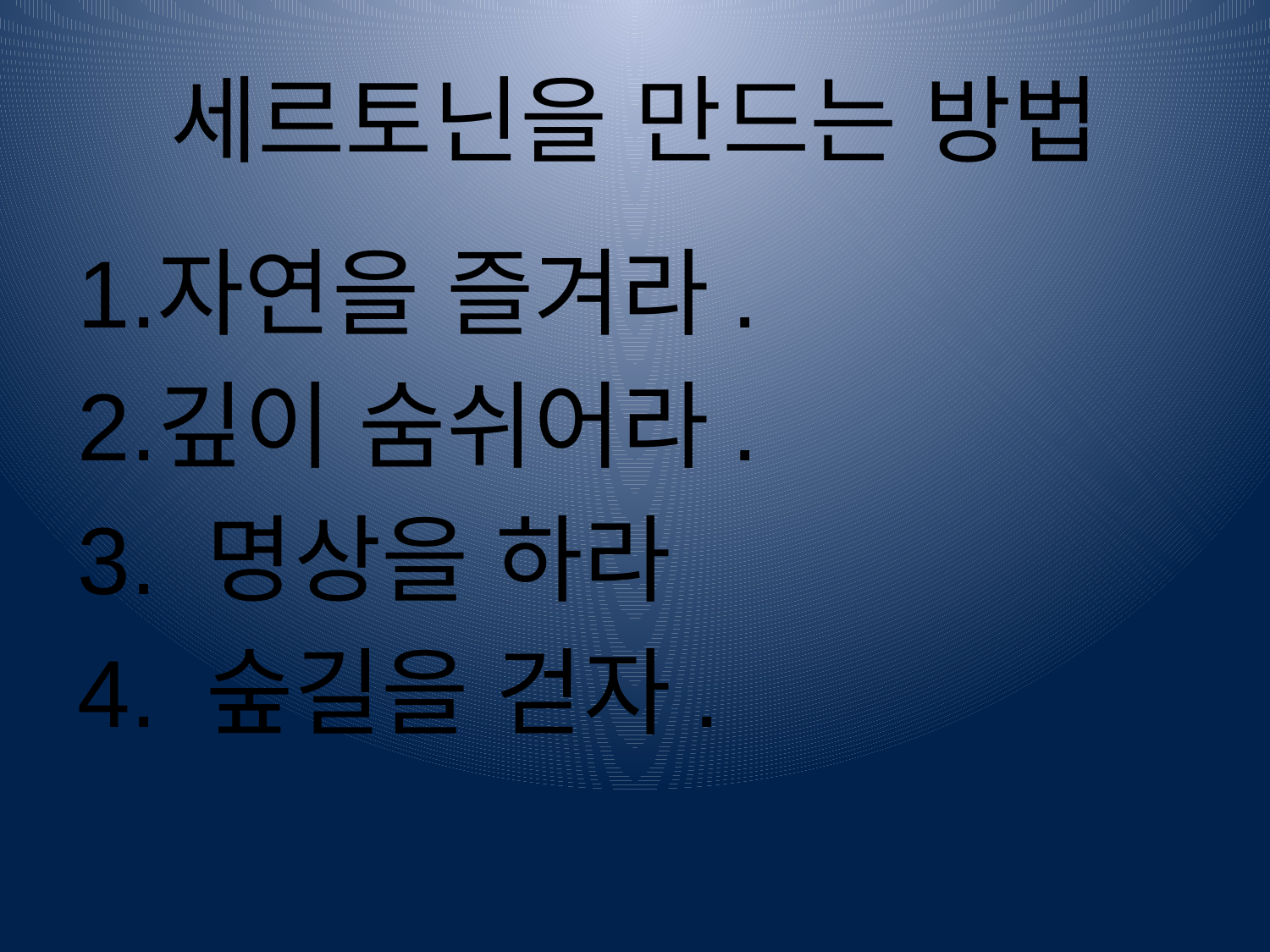

# 세르토닌을 만드는 방법
자연을 즐겨라.
깊이 숨쉬어라.
3. 명상을 하라
4. 숲길을 걷자.